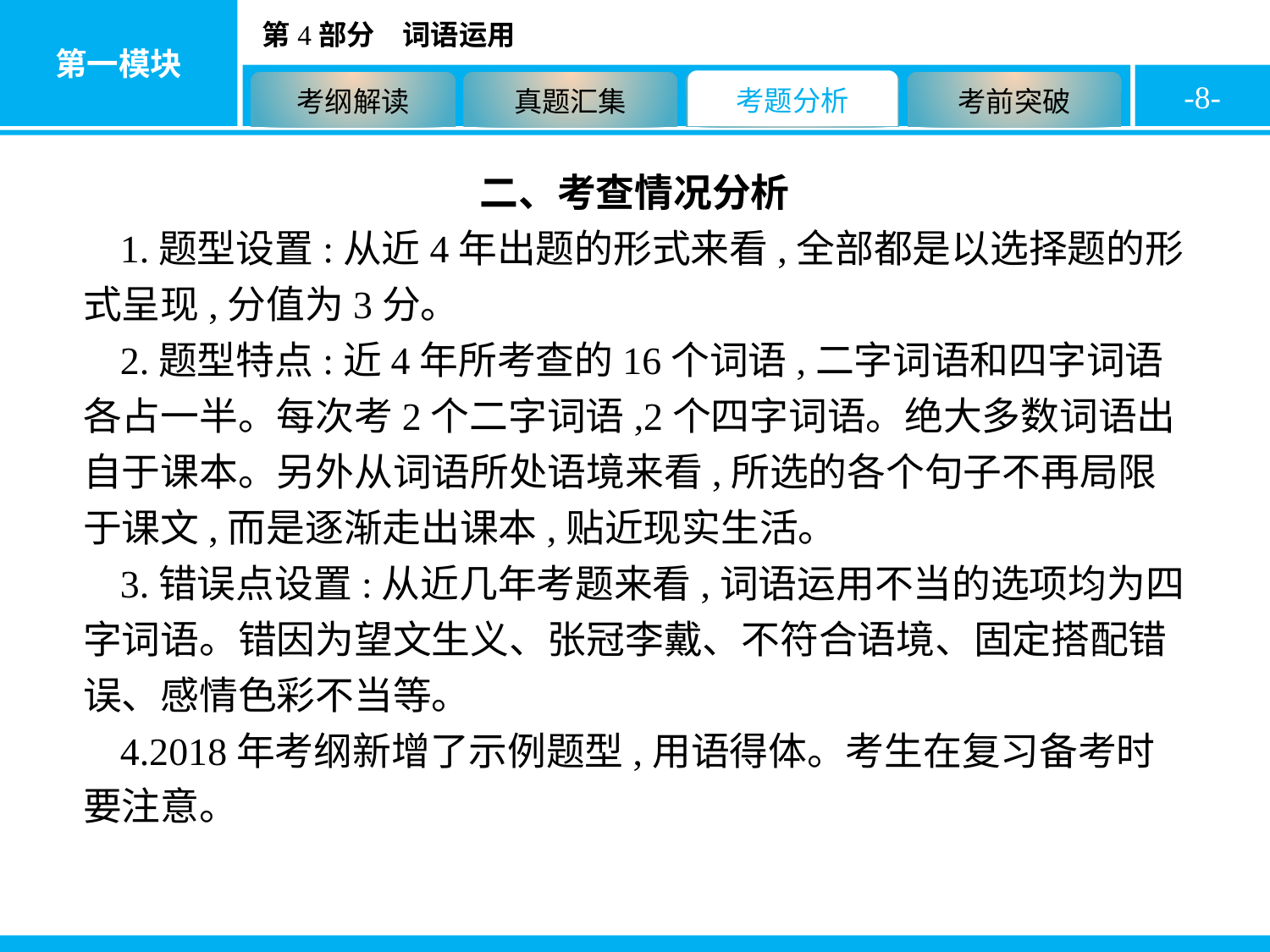

-8-
二、考查情况分析
1.题型设置:从近4年出题的形式来看,全部都是以选择题的形式呈现,分值为3分。
2.题型特点:近4年所考查的16个词语,二字词语和四字词语各占一半。每次考2个二字词语,2个四字词语。绝大多数词语出自于课本。另外从词语所处语境来看,所选的各个句子不再局限于课文,而是逐渐走出课本,贴近现实生活。
3.错误点设置:从近几年考题来看,词语运用不当的选项均为四字词语。错因为望文生义、张冠李戴、不符合语境、固定搭配错误、感情色彩不当等。
4.2018年考纲新增了示例题型,用语得体。考生在复习备考时要注意。